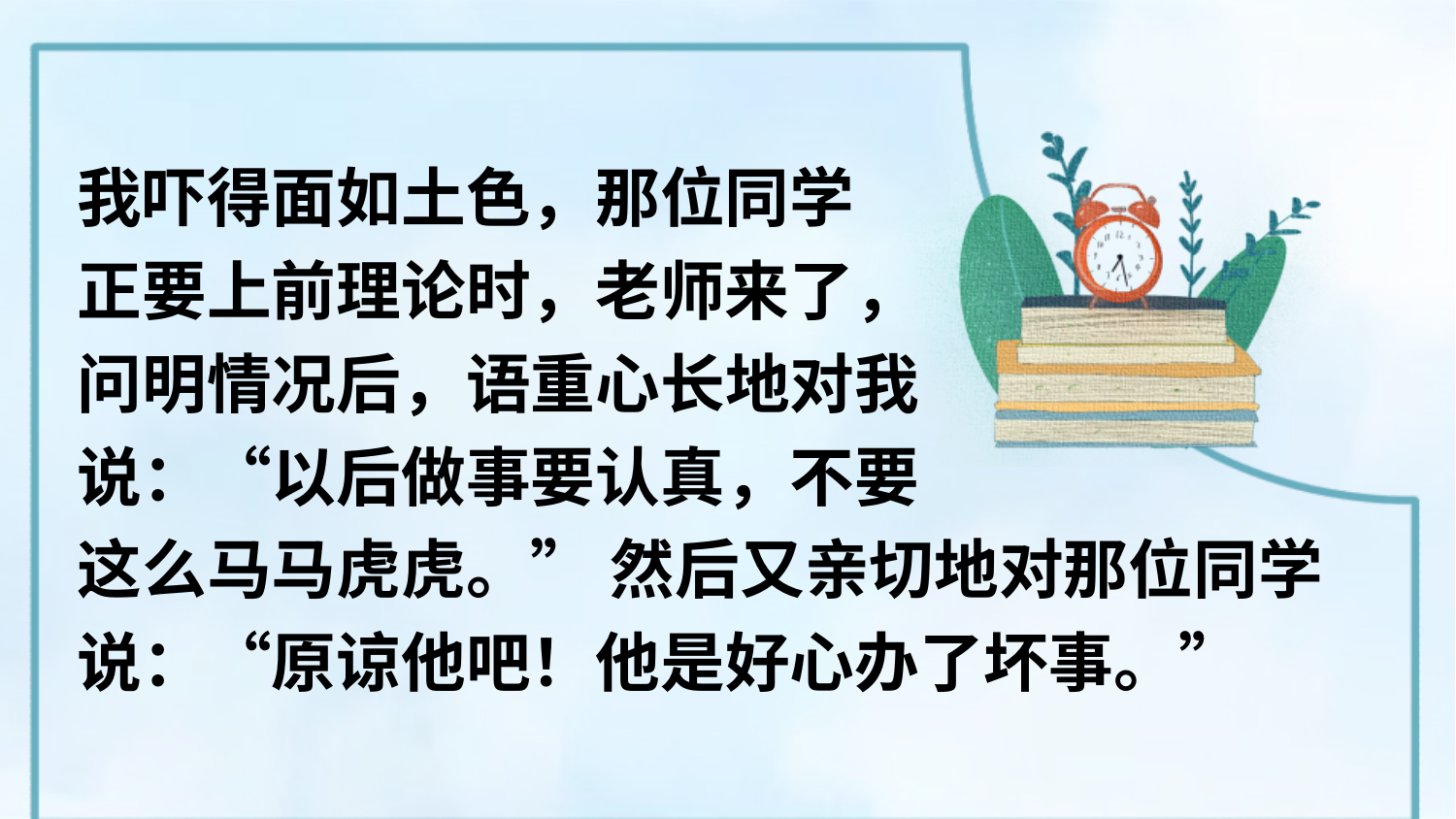

我吓得面如土色，那位同学
正要上前理论时，老师来了，
问明情况后，语重心长地对我
说：“以后做事要认真，不要
这么马马虎虎。” 然后又亲切地对那位同学说：“原谅他吧！他是好心办了坏事。”